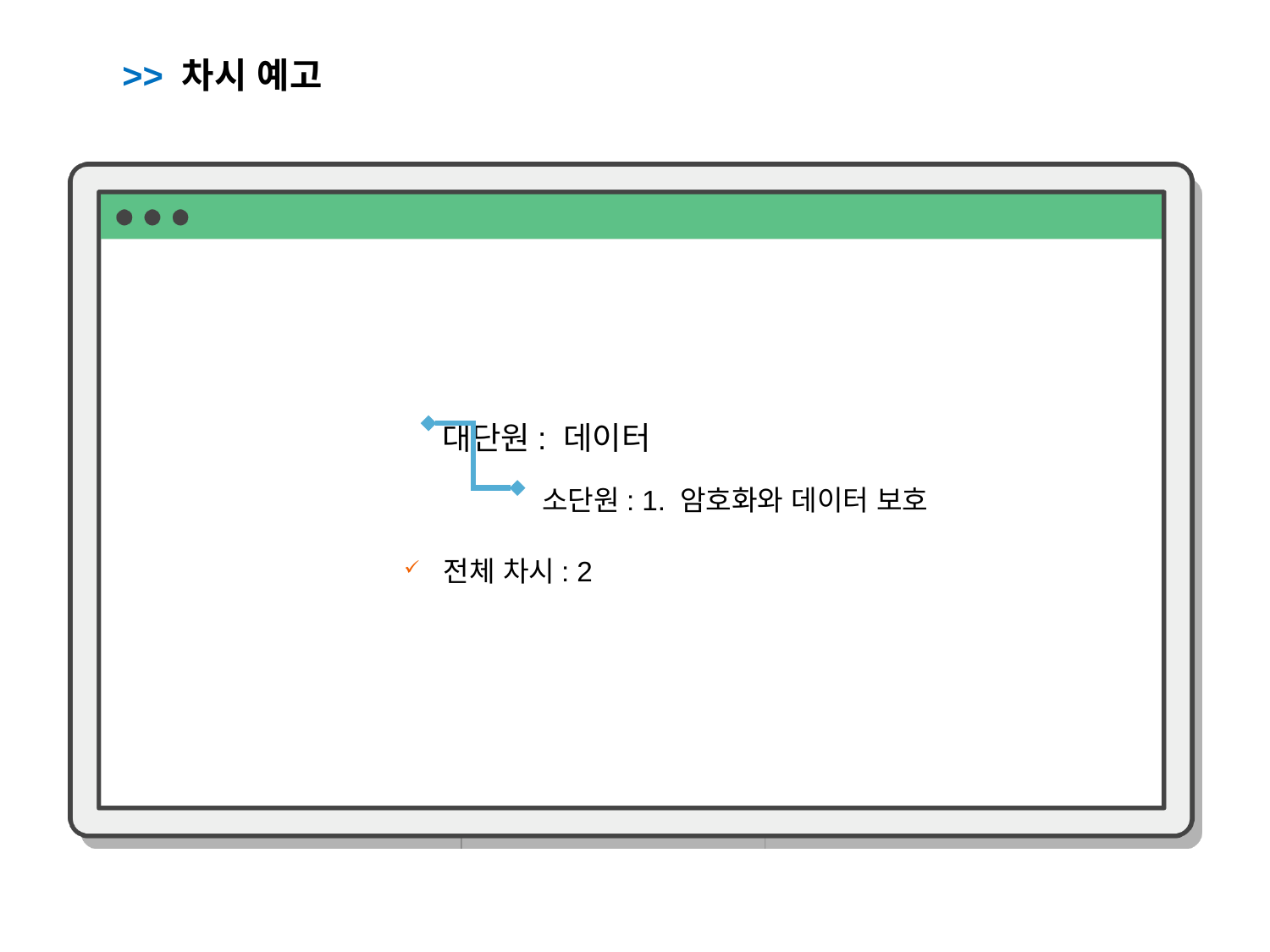

>> 차시 예고
대단원: 데이터
소단원: 1. 암호화와 데이터 보호
전체 차시: 2